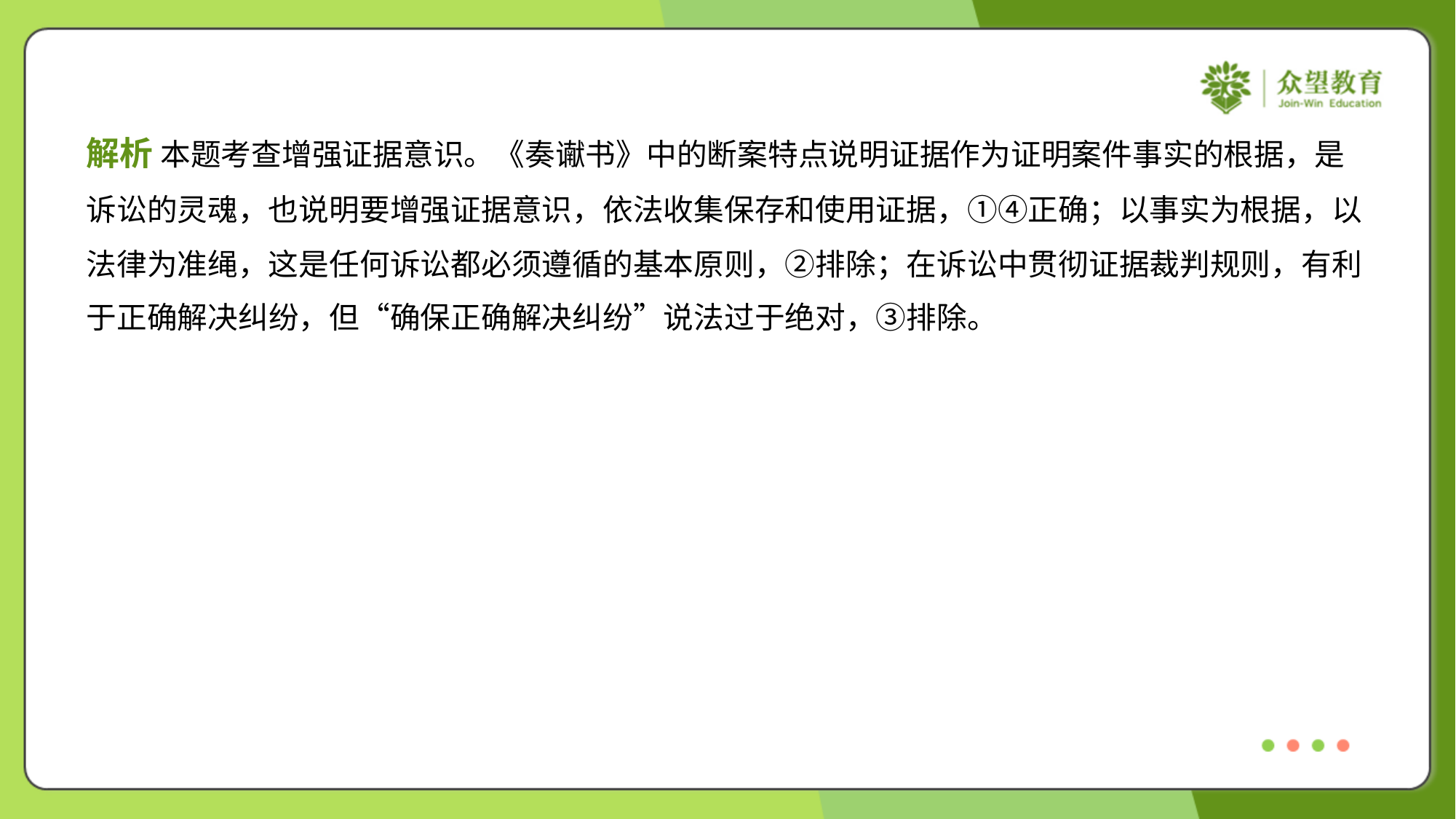

解析 本题考查增强证据意识。《奏谳书》中的断案特点说明证据作为证明案件事实的根据，是
诉讼的灵魂，也说明要增强证据意识，依法收集保存和使用证据，①④正确；以事实为根据，以
法律为准绳，这是任何诉讼都必须遵循的基本原则，②排除；在诉讼中贯彻证据裁判规则，有利
于正确解决纠纷，但“确保正确解决纠纷”说法过于绝对，③排除。